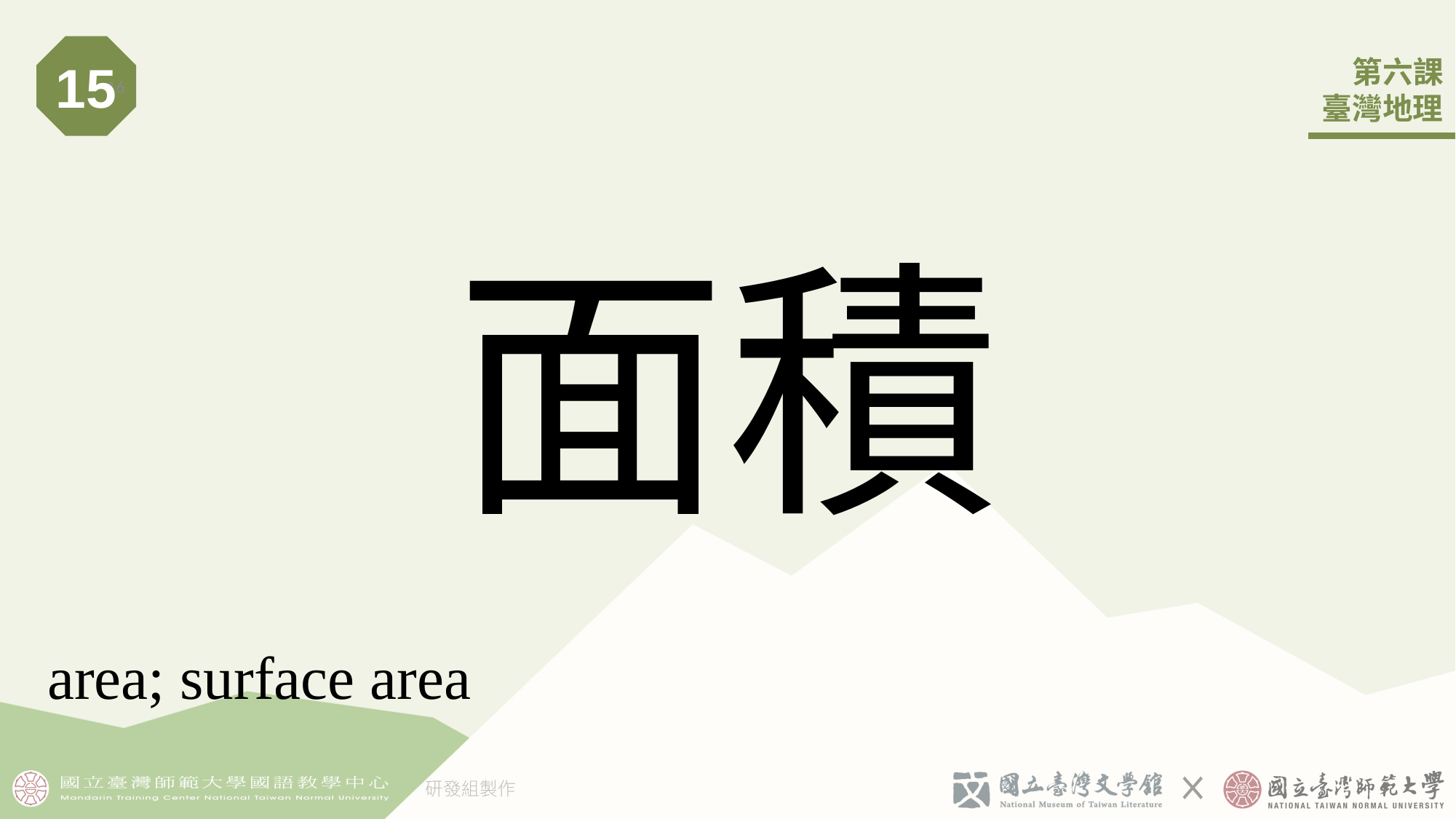

15
16
# 面積
area; surface area